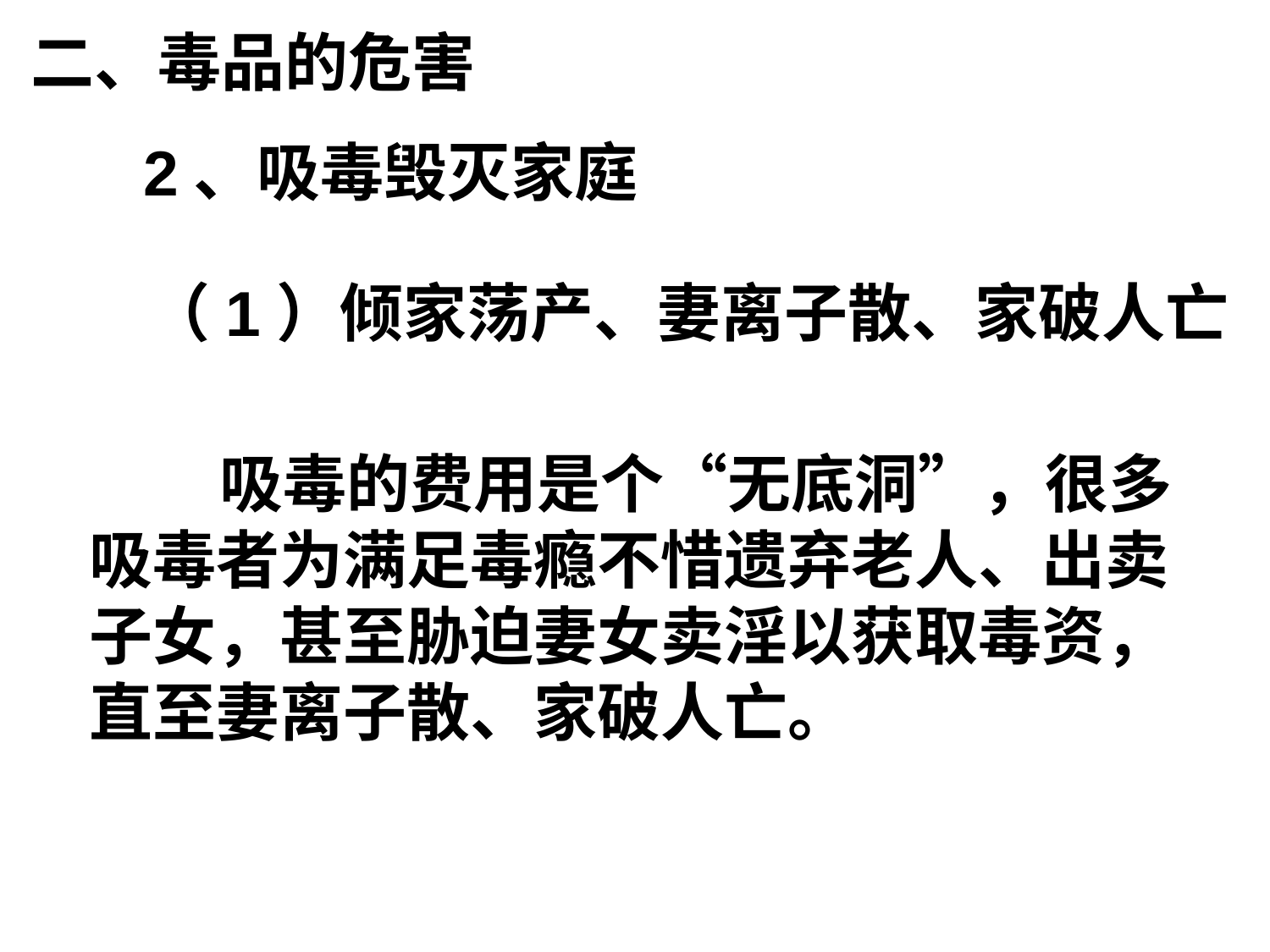

# 毒品危害二、吸毒毁灭家庭
二、毒品的危害
2、吸毒毁灭家庭
（1）倾家荡产、妻离子散、家破人亡

        吸毒的费用是个“无底洞”，很多吸毒者为满足毒瘾不惜遗弃老人、出卖子女，甚至胁迫妻女卖淫以获取毒资，直至妻离子散、家破人亡。